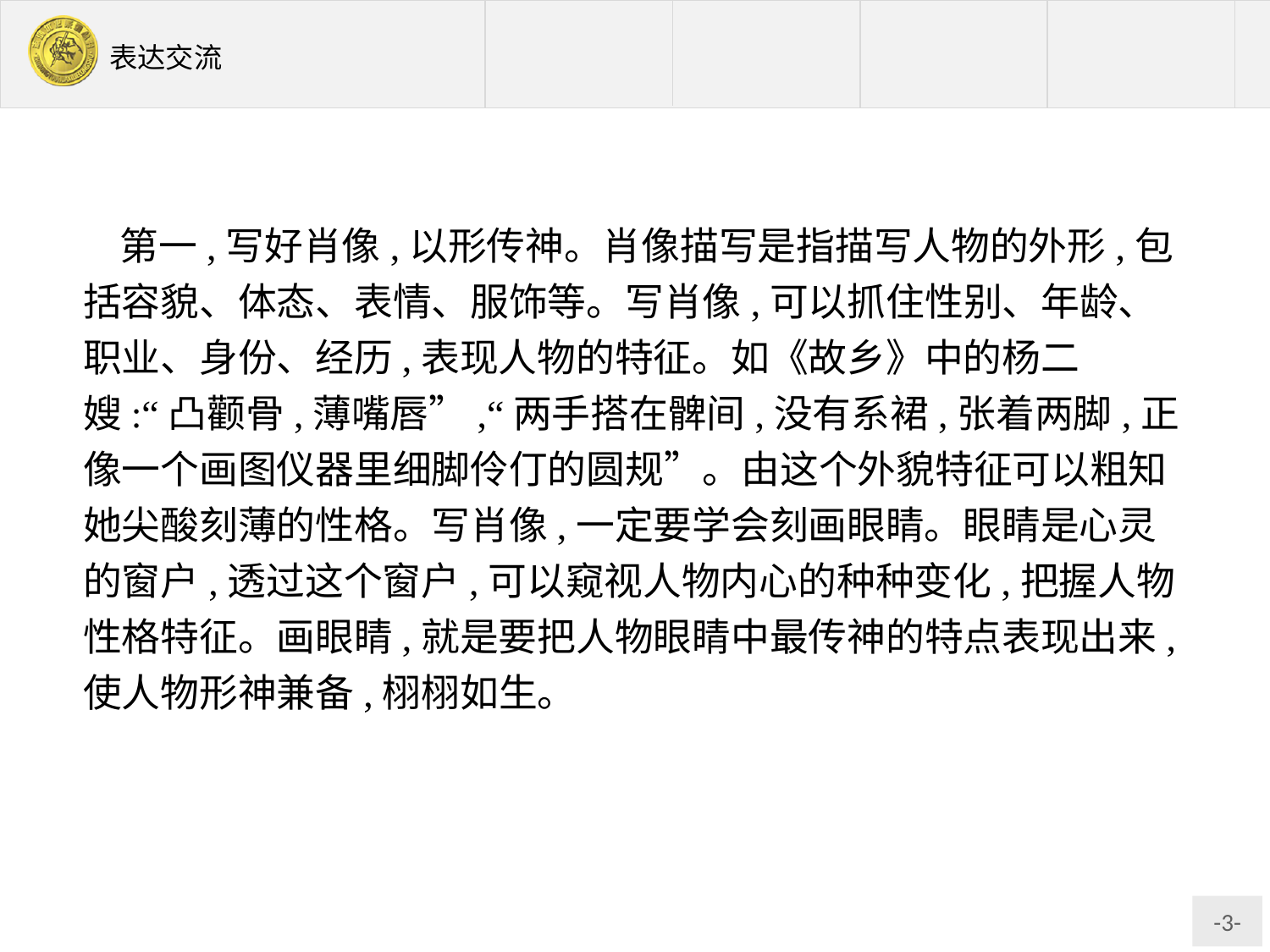

第一,写好肖像,以形传神。肖像描写是指描写人物的外形,包括容貌、体态、表情、服饰等。写肖像,可以抓住性别、年龄、职业、身份、经历,表现人物的特征。如《故乡》中的杨二嫂:“凸颧骨,薄嘴唇”,“两手搭在髀间,没有系裙,张着两脚,正像一个画图仪器里细脚伶仃的圆规”。由这个外貌特征可以粗知她尖酸刻薄的性格。写肖像,一定要学会刻画眼睛。眼睛是心灵的窗户,透过这个窗户,可以窥视人物内心的种种变化,把握人物性格特征。画眼睛,就是要把人物眼睛中最传神的特点表现出来,使人物形神兼备,栩栩如生。